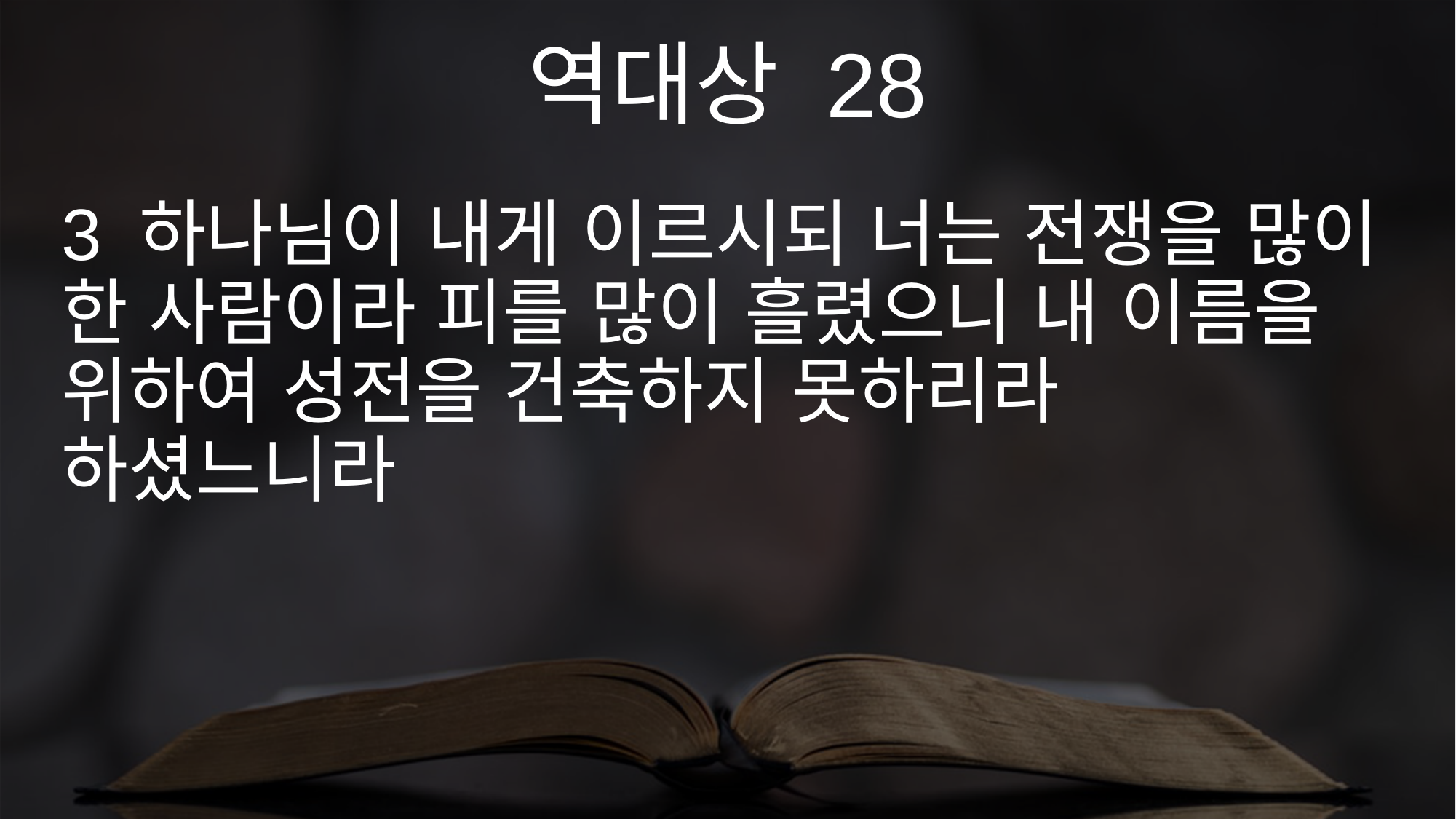

역대상 28
3 하나님이 내게 이르시되 너는 전쟁을 많이 한 사람이라 피를 많이 흘렸으니 내 이름을 위하여 성전을 건축하지 못하리라 하셨느니라